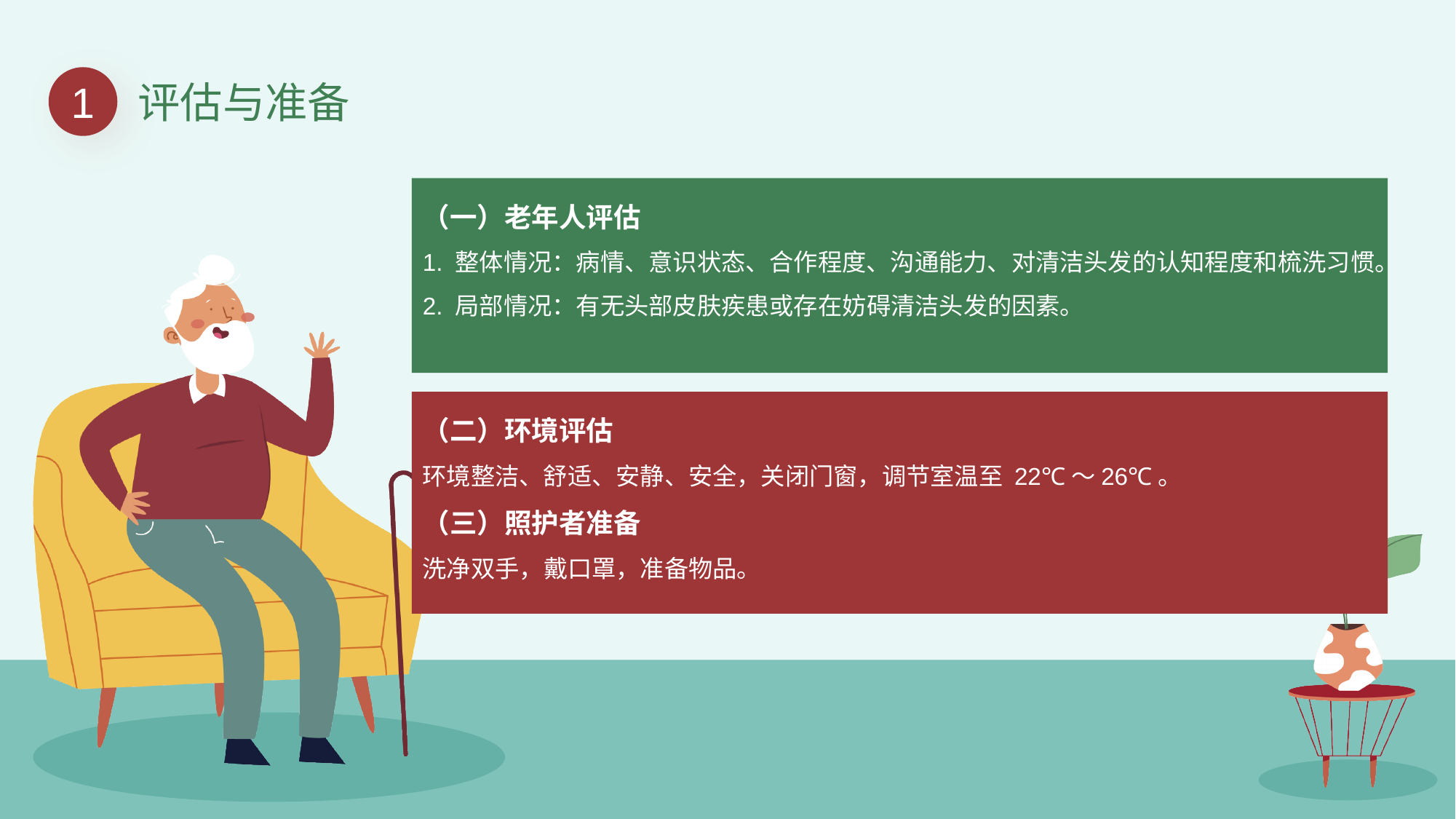

1
评估与准备
（一）老年人评估
1. 整体情况：病情、意识状态、合作程度、沟通能力、对清洁头发的认知程度和梳洗习惯。
2. 局部情况：有无头部皮肤疾患或存在妨碍清洁头发的因素。
（二）环境评估
环境整洁、舒适、安静、安全，关闭门窗，调节室温至 22℃～26℃。
（三）照护者准备
洗净双手，戴口罩，准备物品。